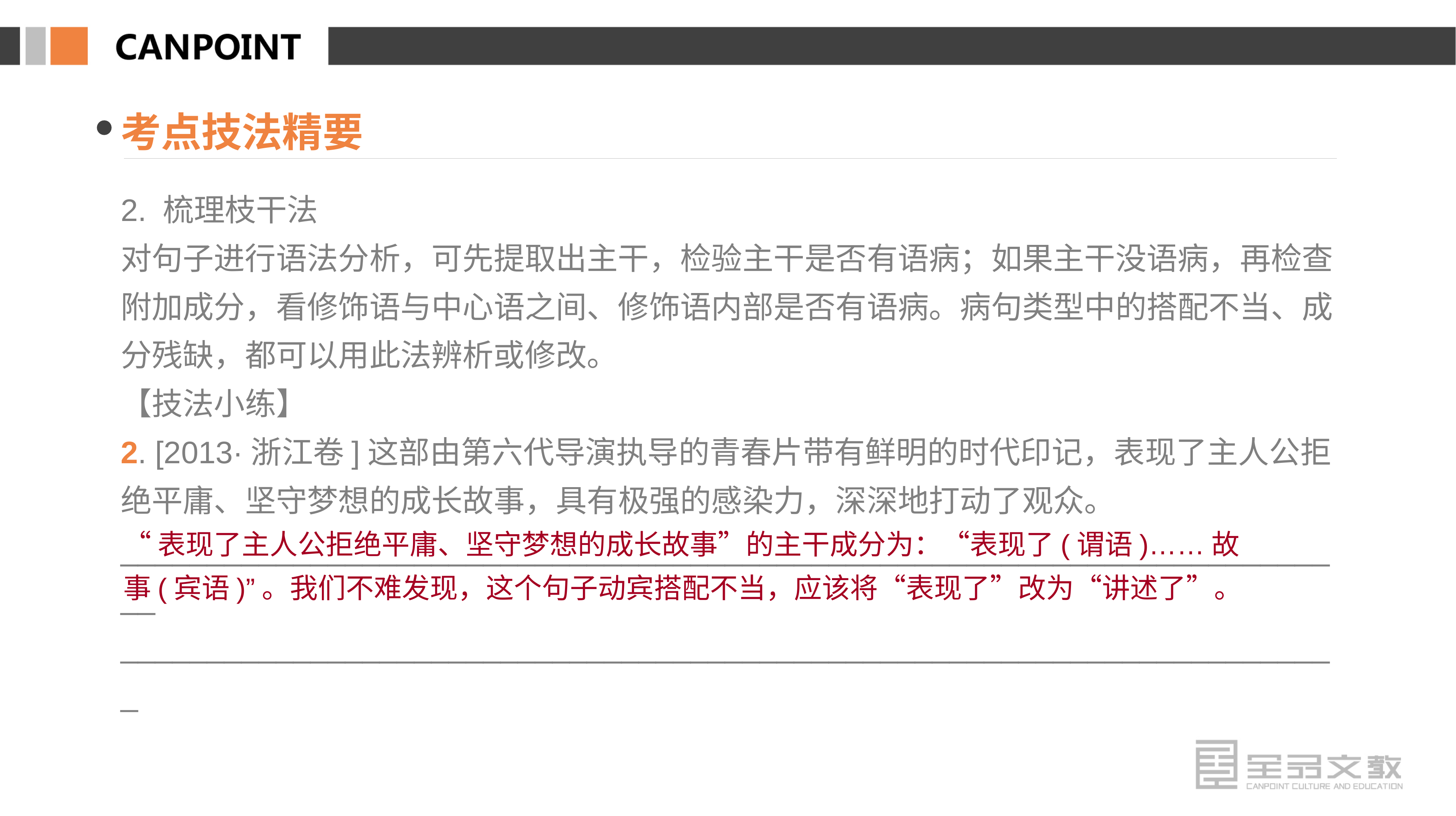

考点技法精要

2. 梳理枝干法
对句子进行语法分析，可先提取出主干，检验主干是否有语病；如果主干没语病，再检查附加成分，看修饰语与中心语之间、修饰语内部是否有语病。病句类型中的搭配不当、成分残缺，都可以用此法辨析或修改。
【技法小练】
2. [2013·浙江卷]这部由第六代导演执导的青春片带有鲜明的时代印记，表现了主人公拒绝平庸、坚守梦想的成长故事，具有极强的感染力，深深地打动了观众。
________________________________________________________________________
_______________________________________________________________________

“表现了主人公拒绝平庸、坚守梦想的成长故事”的主干成分为：“表现了(谓语)……故事(宾语)”。我们不难发现，这个句子动宾搭配不当，应该将“表现了”改为“讲述了”。